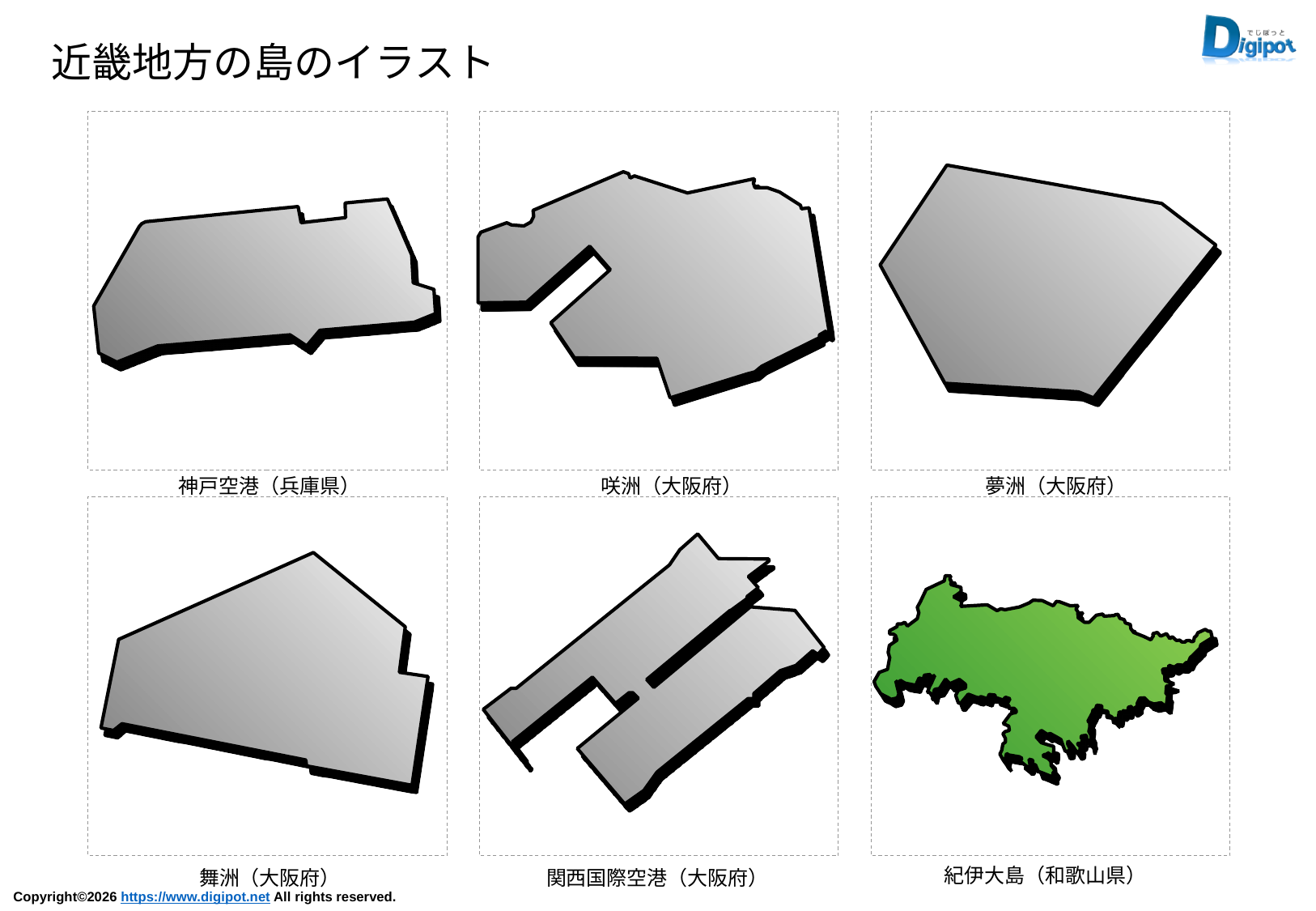

近畿地方の島のイラスト

神戸空港（兵庫県）
咲洲（大阪府）
夢洲（大阪府）

紀伊大島（和歌山県）
舞洲（大阪府）
関西国際空港（大阪府）